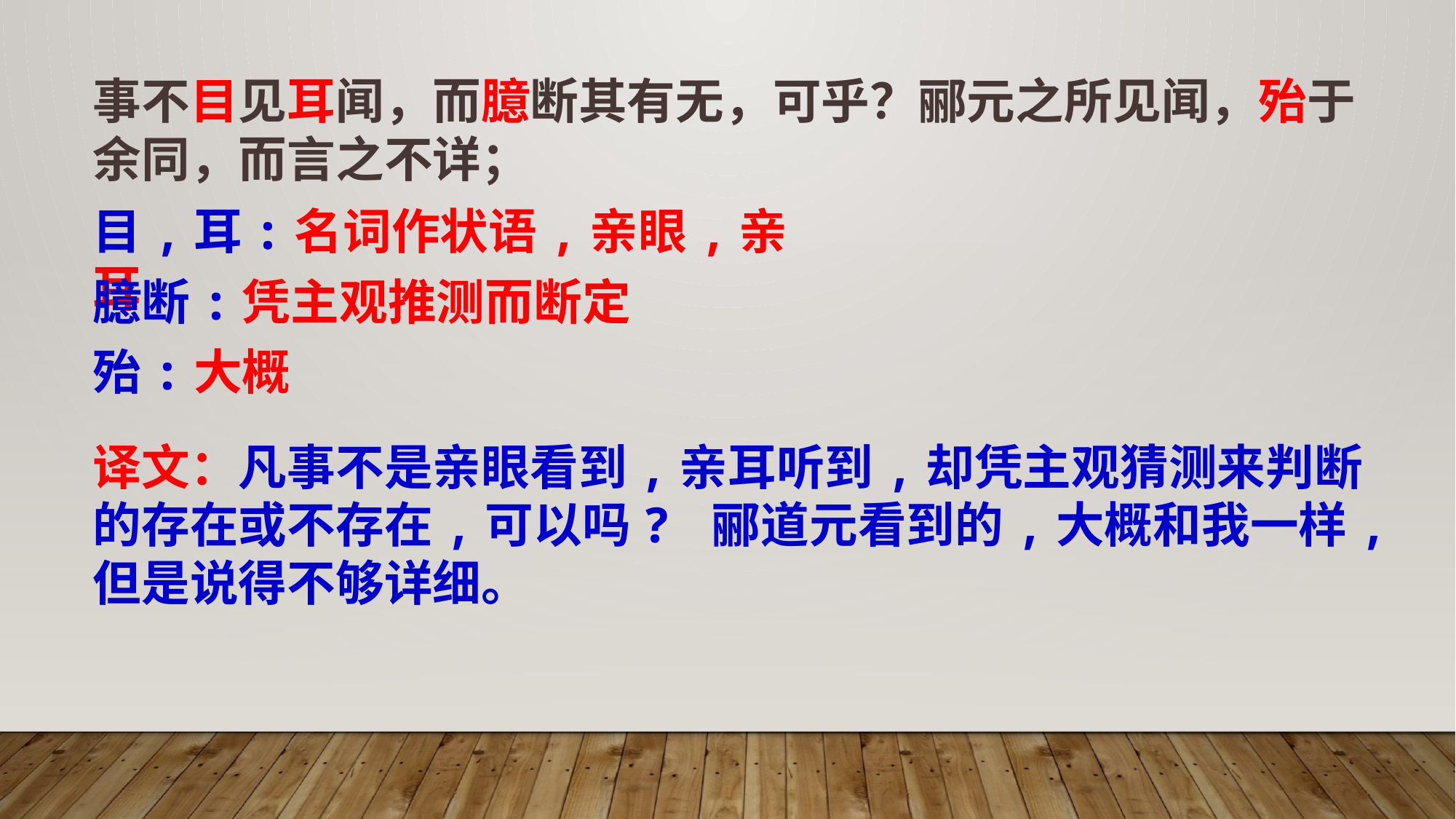

事不目见耳闻，而臆断其有无，可乎？郦元之所见闻，殆于余同，而言之不详；
目,耳:名词作状语,亲眼,亲耳
臆断:凭主观推测而断定
殆:大概
译文：凡事不是亲眼看到,亲耳听到,却凭主观猜测来判断的存在或不存在,可以吗? 郦道元看到的,大概和我一样,但是说得不够详细。